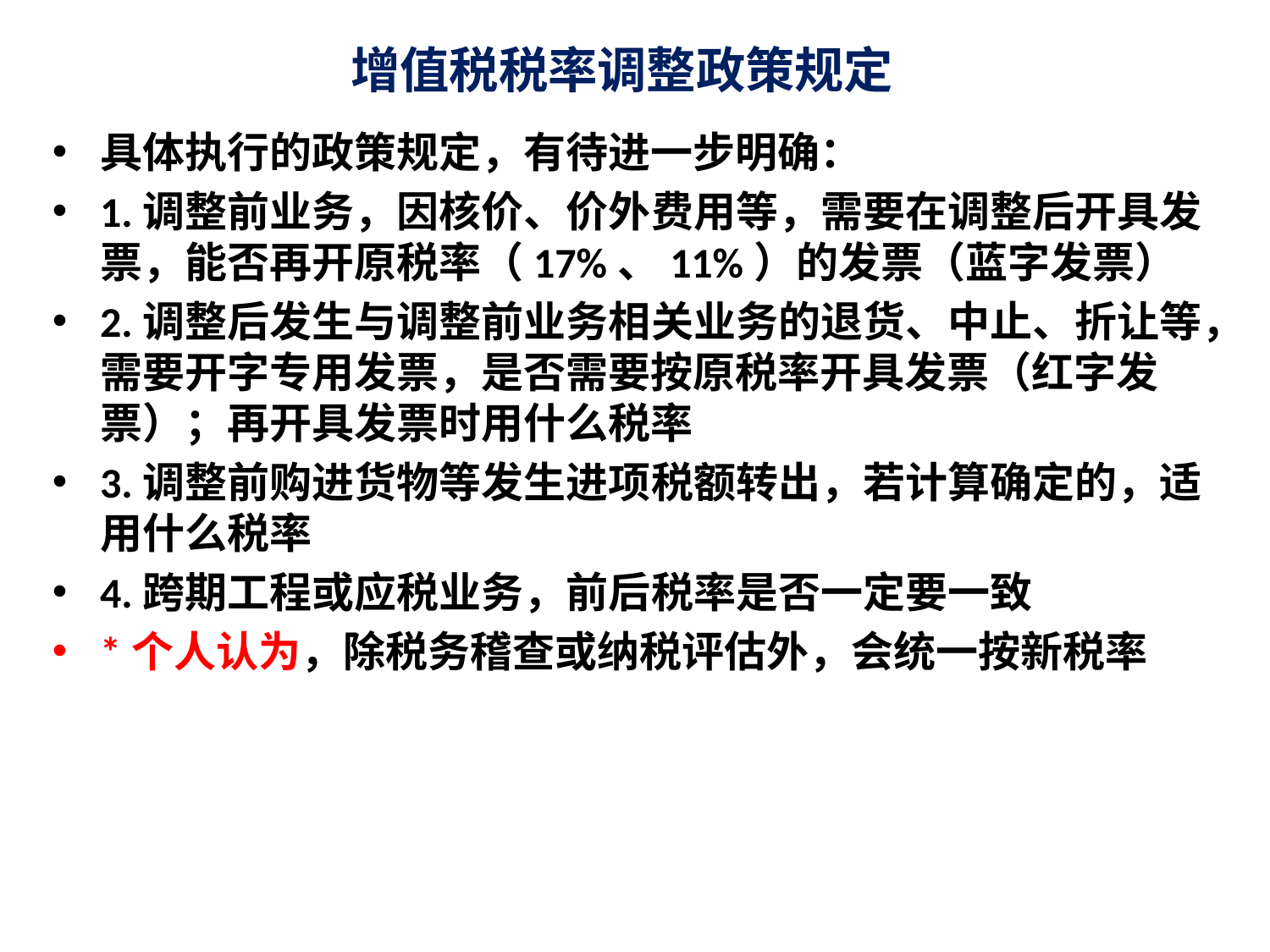

# 增值税税率调整政策规定
具体执行的政策规定，有待进一步明确：
1.调整前业务，因核价、价外费用等，需要在调整后开具发票，能否再开原税率（17%、11%）的发票（蓝字发票）
2.调整后发生与调整前业务相关业务的退货、中止、折让等，需要开字专用发票，是否需要按原税率开具发票（红字发票）；再开具发票时用什么税率
3.调整前购进货物等发生进项税额转出，若计算确定的，适用什么税率
4.跨期工程或应税业务，前后税率是否一定要一致
*个人认为，除税务稽查或纳税评估外，会统一按新税率